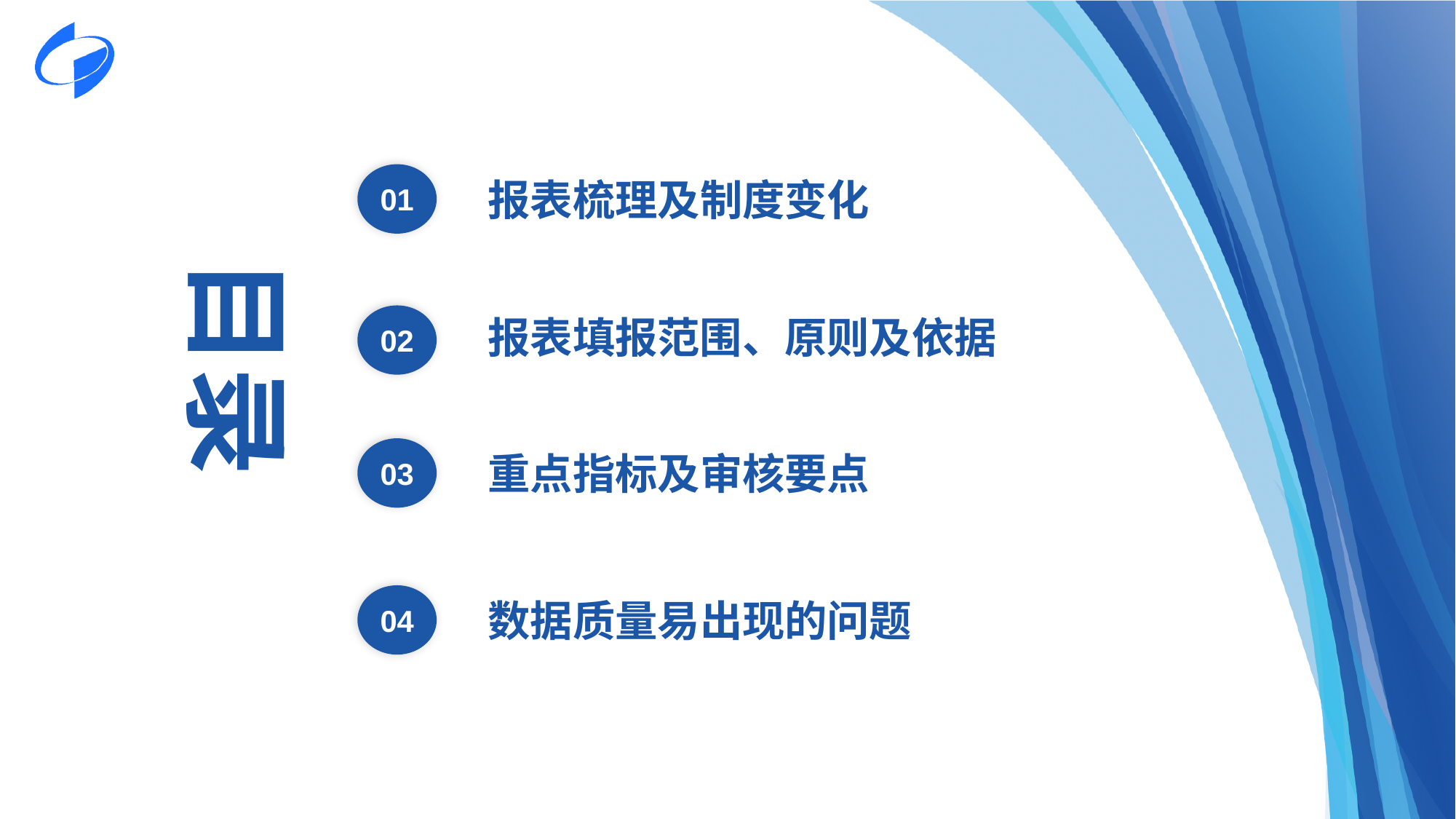

01
报表梳理及制度变化

02
报表填报范围、原则及依据

03
重点指标及审核要点

04
数据质量易出现的问题
目录